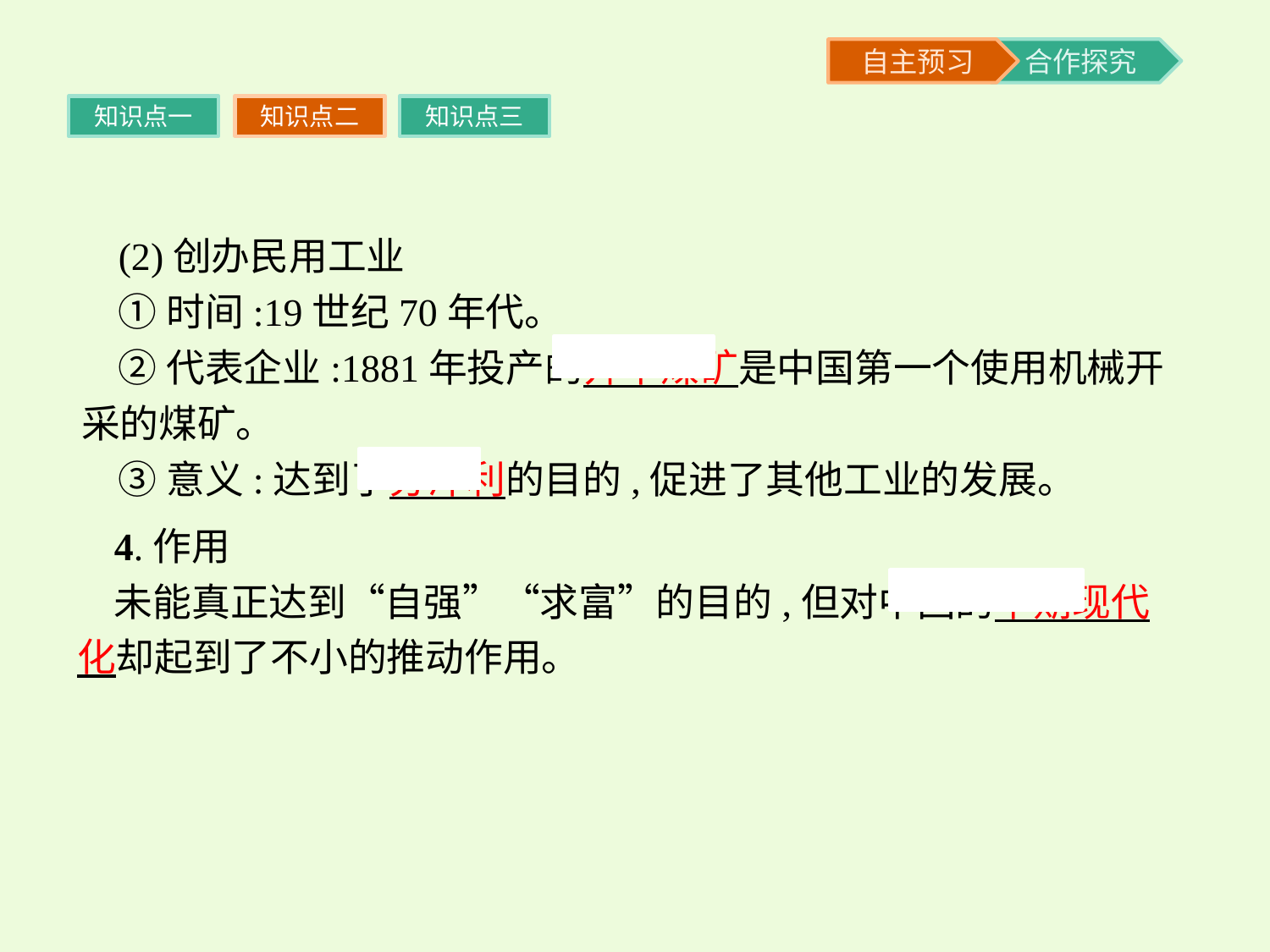

知识点一
知识点二
知识点三
(2)创办民用工业
①时间:19世纪70年代。
②代表企业:1881年投产的开平煤矿是中国第一个使用机械开采的煤矿。
③意义:达到了分洋利的目的,促进了其他工业的发展。

4.作用
未能真正达到“自强”“求富”的目的,但对中国的早期现代化却起到了不小的推动作用。